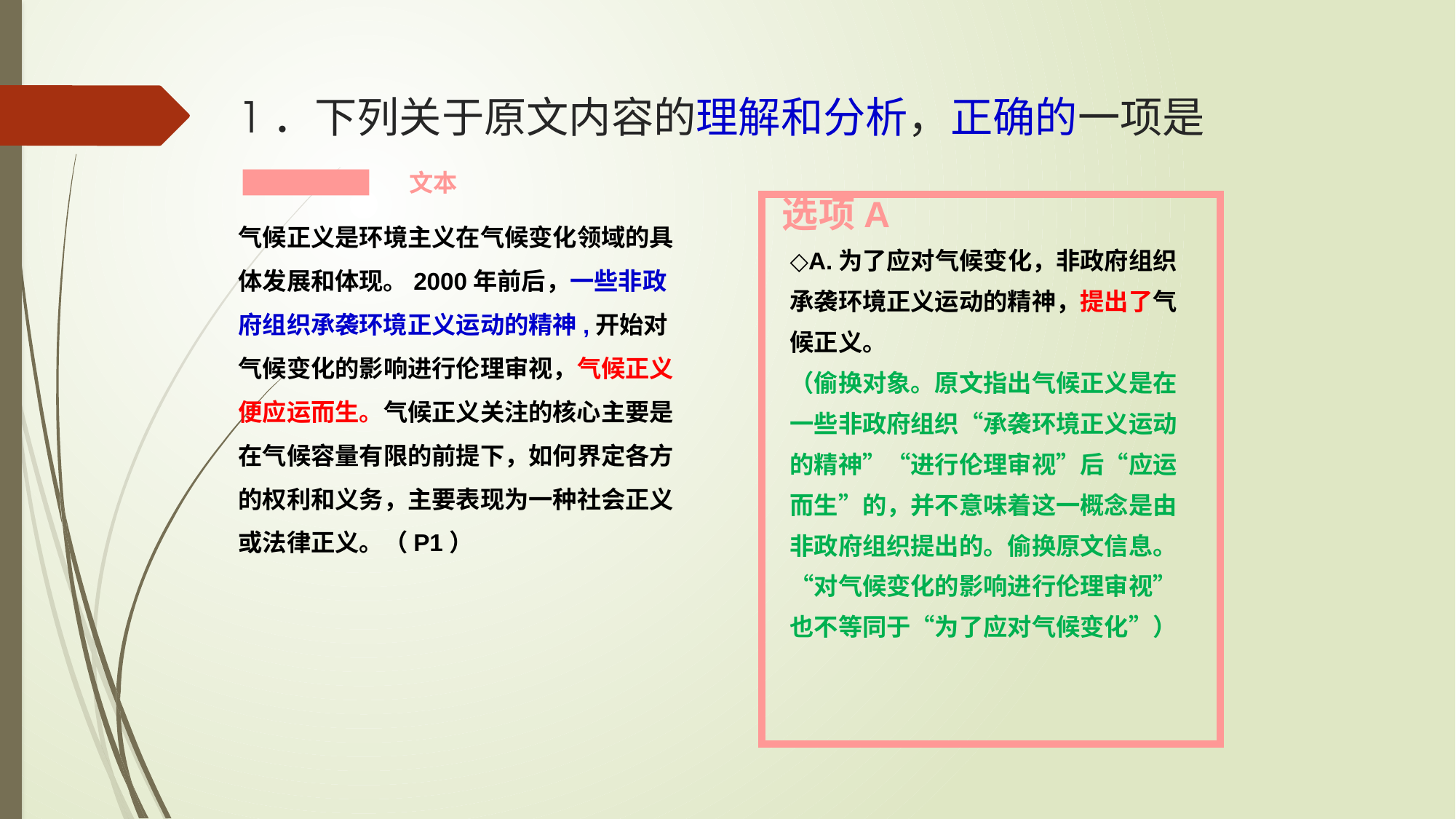

# 1．下列关于原文内容的理解和分析，正确的一项是
文本

选项A

气候正义是环境主义在气候变化领域的具体发展和体现。2000年前后，一些非政府组织承袭环境正义运动的精神,开始对气候变化的影响进行伦理审视，气候正义便应运而生。气候正义关注的核心主要是在气候容量有限的前提下，如何界定各方的权利和义务，主要表现为一种社会正义或法律正义。（P1）
◇A.为了应对气候变化，非政府组织承袭环境正义运动的精神，提出了气候正义。
（偷换对象。原文指出气候正义是在一些非政府组织“承袭环境正义运动的精神”“进行伦理审视”后“应运而生”的，并不意味着这一概念是由非政府组织提出的。偷换原文信息。“对气候变化的影响进行伦理审视”也不等同于“为了应对气候变化”）